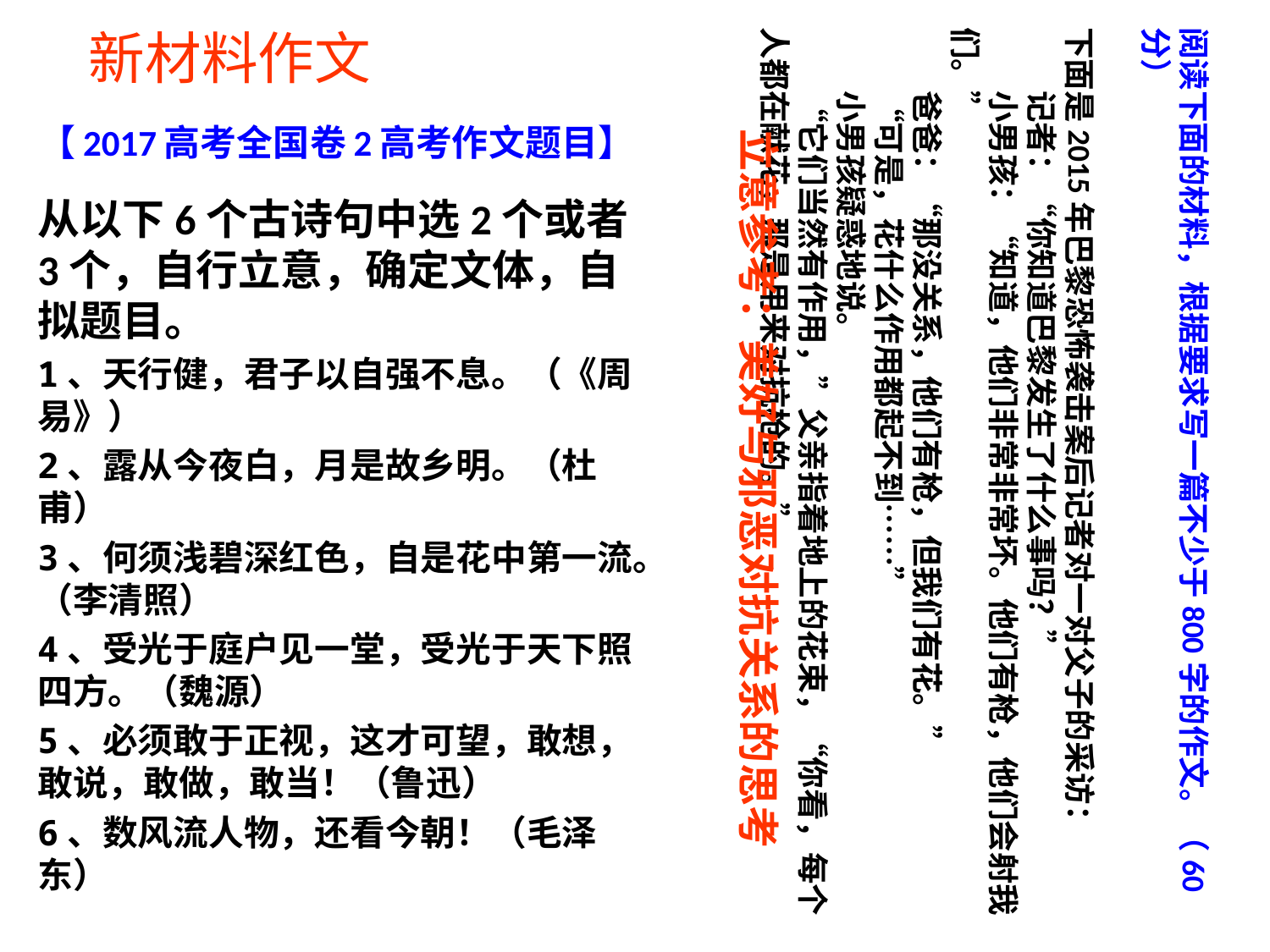

阅读下面的材料，根据要求写一篇不少于800字的作文。（60分）

下面是2015年巴黎恐怖袭击案后记者对一对父子的采访：
　　记者：“你知道巴黎发生了什么事吗？”
　　小男孩：“知道，他们非常非常坏。他们有枪，他们会射我们。”
　　爸爸：“那没关系，他们有枪，但我们有花。”
　　“可是，花什么作用都起不到……”
　　小男孩疑惑地说。
　　“它们当然有作用，”父亲指着地上的花束，“你看，每个人都在献花，那是用来对抗枪的。”

新材料作文
# 【2017高考全国卷2高考作文题目】
立意参考：美好与邪恶对抗关系的思考
从以下6个古诗句中选2个或者3个，自行立意，确定文体，自拟题目。
1、天行健，君子以自强不息。（《周易》）
2、露从今夜白，月是故乡明。（杜甫）
3、何须浅碧深红色，自是花中第一流。（李清照）
4、受光于庭户见一堂，受光于天下照四方。（魏源）
5、必须敢于正视，这才可望，敢想，敢说，敢做，敢当！（鲁迅）
6、数风流人物，还看今朝！（毛泽东）